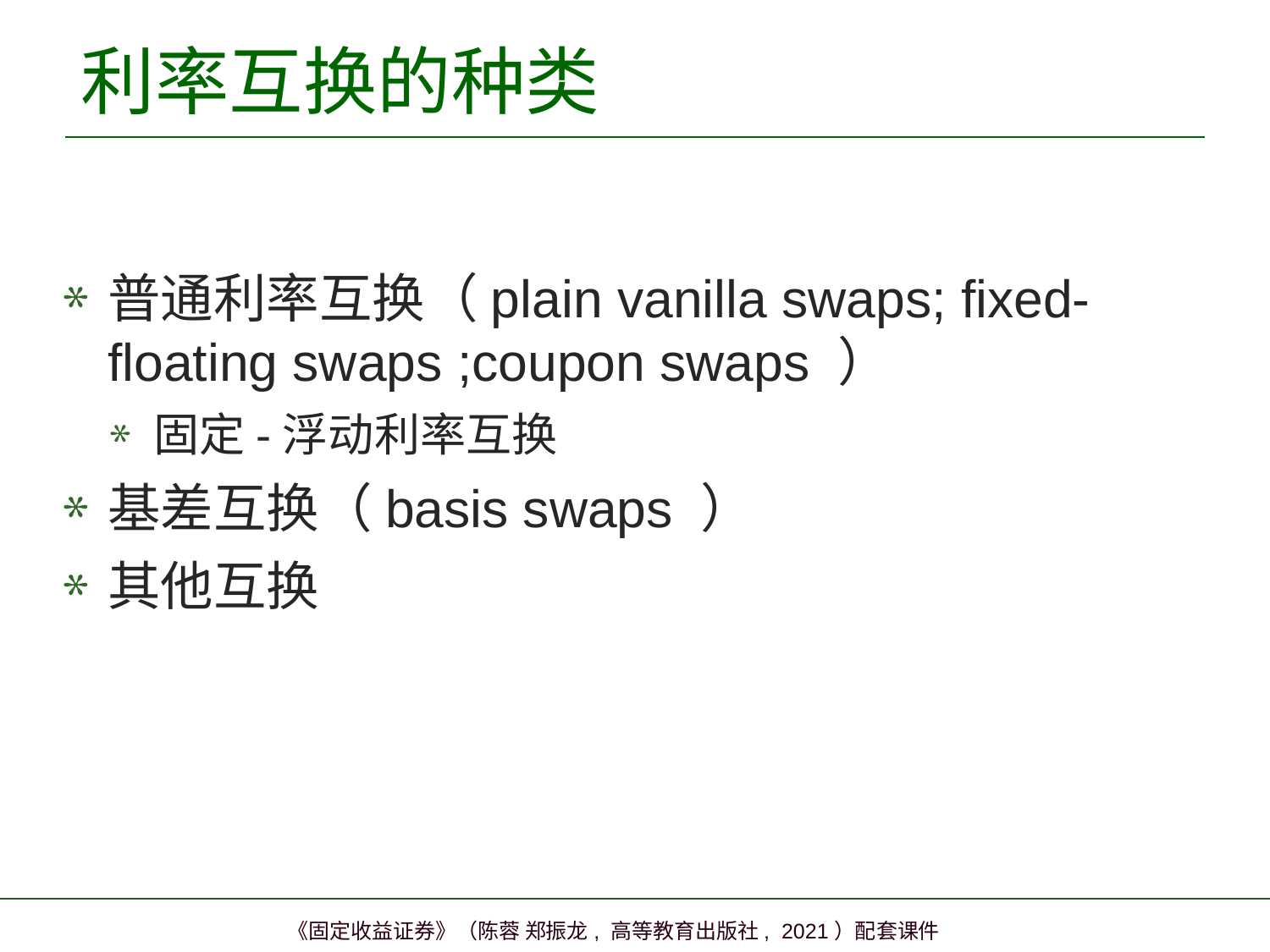

# 利率互换的种类
普通利率互换（plain vanilla swaps; fixed-floating swaps ;coupon swaps ）
固定-浮动利率互换
基差互换（basis swaps ）
其他互换

7